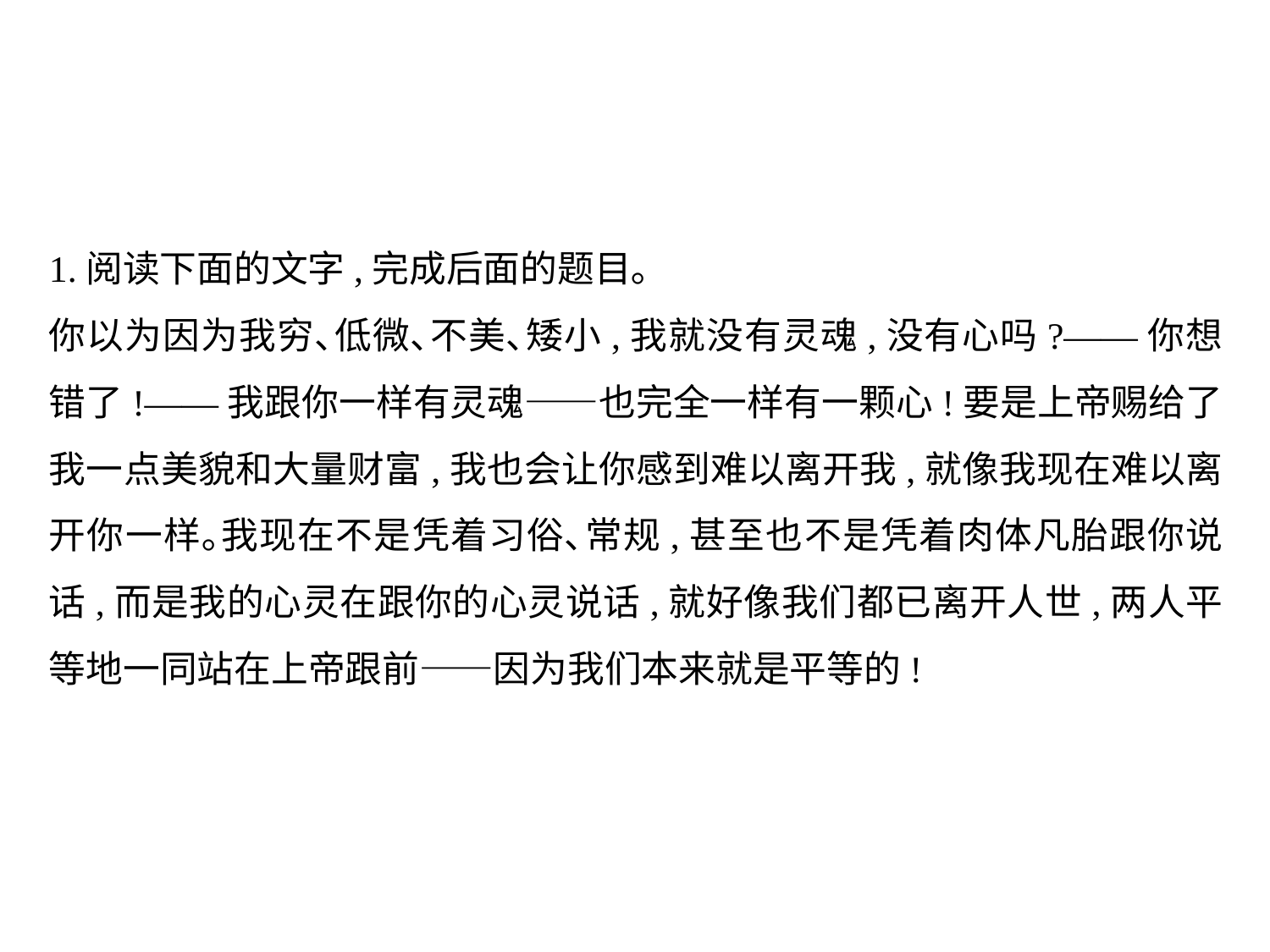

1.阅读下面的文字,完成后面的题目｡
你以为因为我穷､低微､不美､矮小,我就没有灵魂,没有心吗?——你想错了!——我跟你一样有灵魂——也完全一样有一颗心!要是上帝赐给了我一点美貌和大量财富,我也会让你感到难以离开我,就像我现在难以离开你一样｡我现在不是凭着习俗､常规,甚至也不是凭着肉体凡胎跟你说话,而是我的心灵在跟你的心灵说话,就好像我们都已离开人世,两人平等地一同站在上帝跟前——因为我们本来就是平等的!